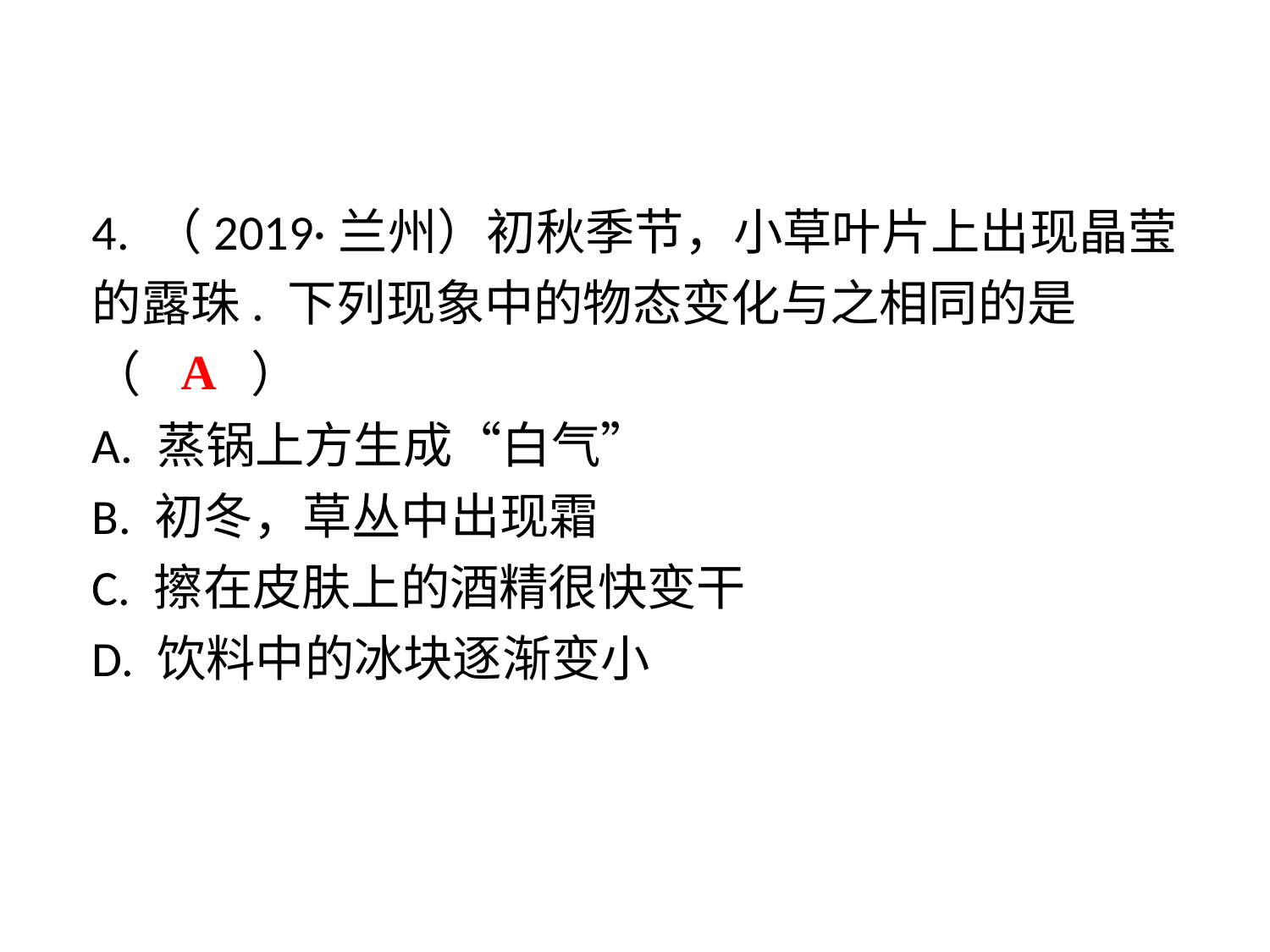

4. （2019·兰州）初秋季节，小草叶片上出现晶莹的露珠. 下列现象中的物态变化与之相同的是
（　 　）
A. 蒸锅上方生成“白气”
B. 初冬，草丛中出现霜
C. 擦在皮肤上的酒精很快变干
D. 饮料中的冰块逐渐变小
A